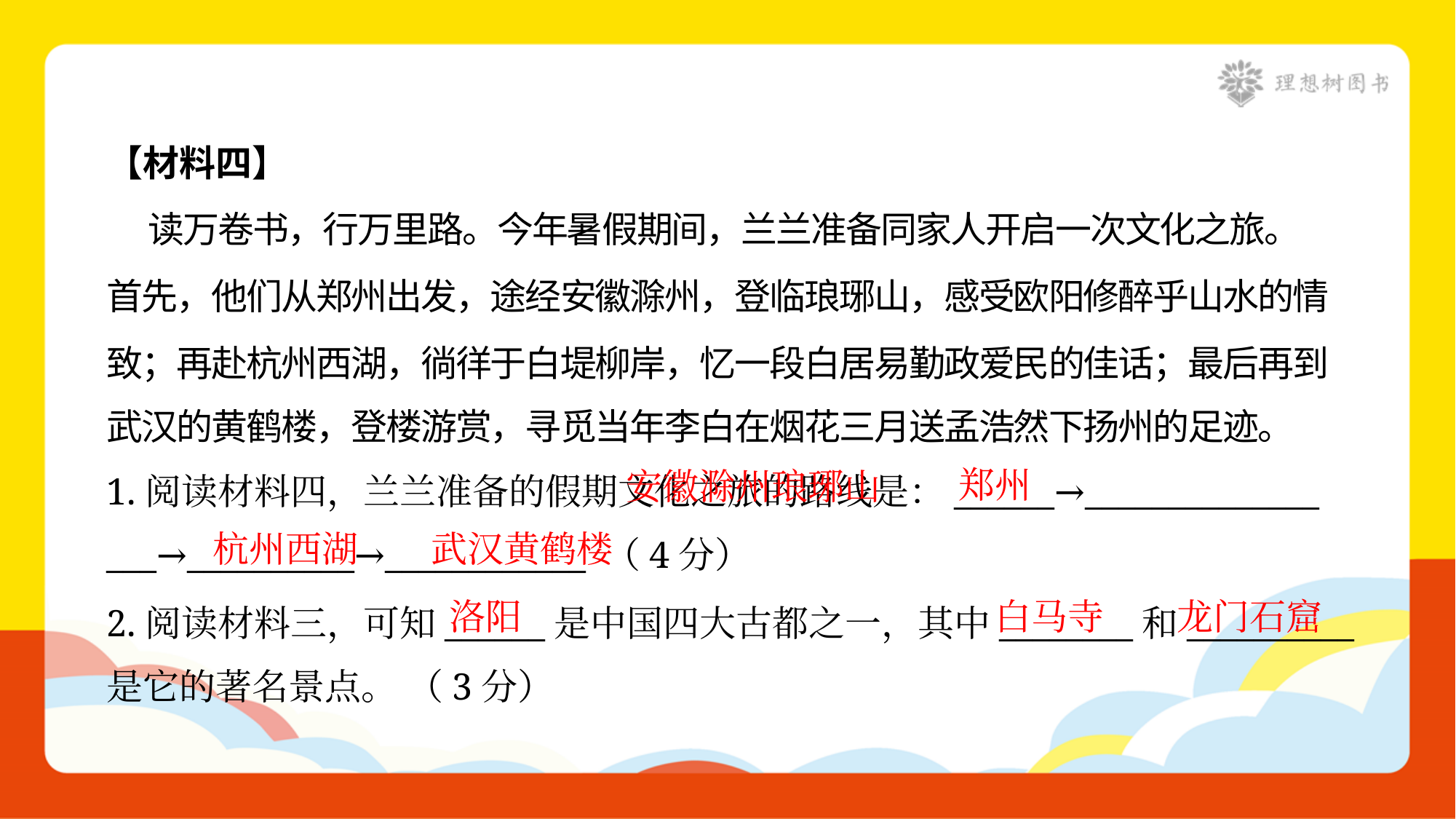

【材料四】
    读万卷书，行万里路。今年暑假期间，兰兰准备同家人开启一次文化之旅。
首先，他们从郑州出发，途经安徽滁州，登临琅琊山，感受欧阳修醉乎山水的情
致；再赴杭州西湖，徜徉于白堤柳岸，忆一段白居易勤政爱民的佳话；最后再到
武汉的黄鹤楼，登楼游赏，寻觅当年李白在烟花三月送孟浩然下扬州的足迹。
                                                       安徽滁州琅琊山
郑州
1.阅读材料四，兰兰准备的假期文化之旅的路线是：______→______________
___→__________→____________ （4分）
杭州西湖
武汉黄鹤楼
洛阳
白马寺
龙门石窟
2.阅读材料三，可知______是中国四大古都之一，其中________和__________
是它的著名景点。 （3分）